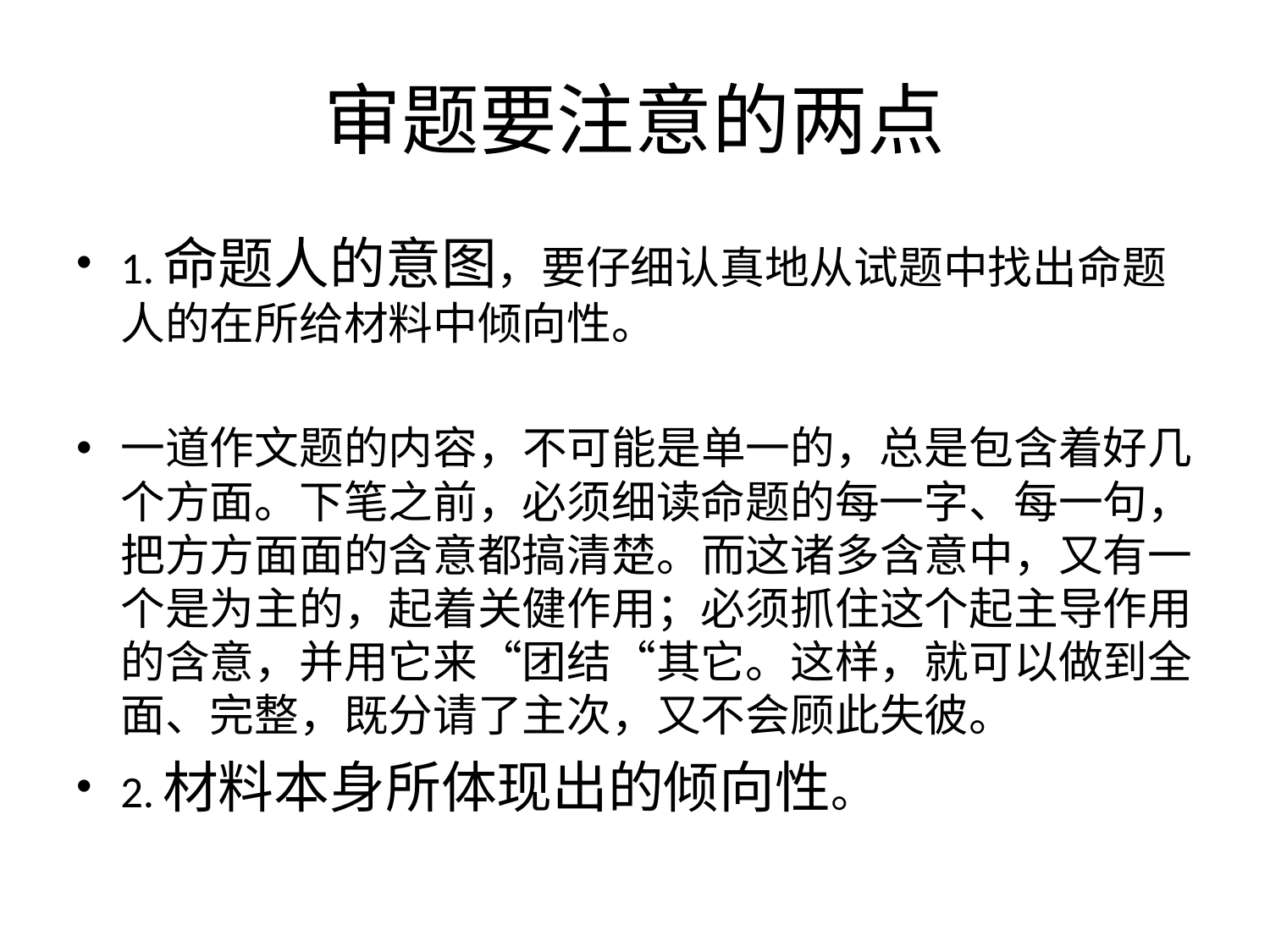

# 审题要注意的两点
1.命题人的意图，要仔细认真地从试题中找出命题人的在所给材料中倾向性。

一道作文题的内容，不可能是单一的，总是包含着好几个方面。下笔之前，必须细读命题的每一字、每一句，把方方面面的含意都搞清楚。而这诸多含意中，又有一个是为主的，起着关健作用；必须抓住这个起主导作用的含意，并用它来“团结“其它。这样，就可以做到全面、完整，既分请了主次，又不会顾此失彼。
2.材料本身所体现出的倾向性。